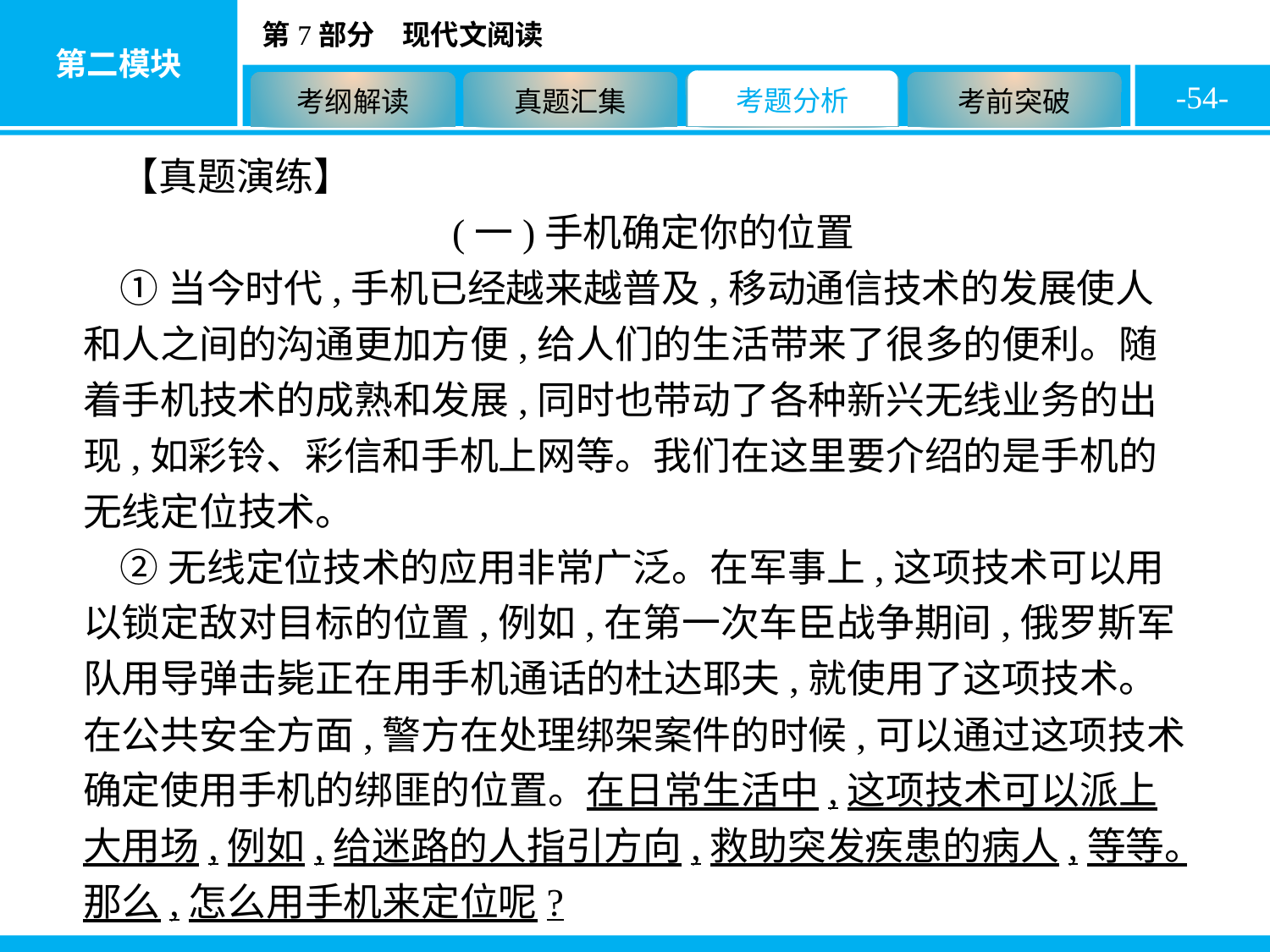

-54-
【真题演练】
(一)手机确定你的位置
①当今时代,手机已经越来越普及,移动通信技术的发展使人和人之间的沟通更加方便,给人们的生活带来了很多的便利。随着手机技术的成熟和发展,同时也带动了各种新兴无线业务的出现,如彩铃、彩信和手机上网等。我们在这里要介绍的是手机的无线定位技术。
②无线定位技术的应用非常广泛。在军事上,这项技术可以用以锁定敌对目标的位置,例如,在第一次车臣战争期间,俄罗斯军队用导弹击毙正在用手机通话的杜达耶夫,就使用了这项技术。在公共安全方面,警方在处理绑架案件的时候,可以通过这项技术确定使用手机的绑匪的位置。在日常生活中,这项技术可以派上大用场,例如,给迷路的人指引方向,救助突发疾患的病人,等等。那么,怎么用手机来定位呢?